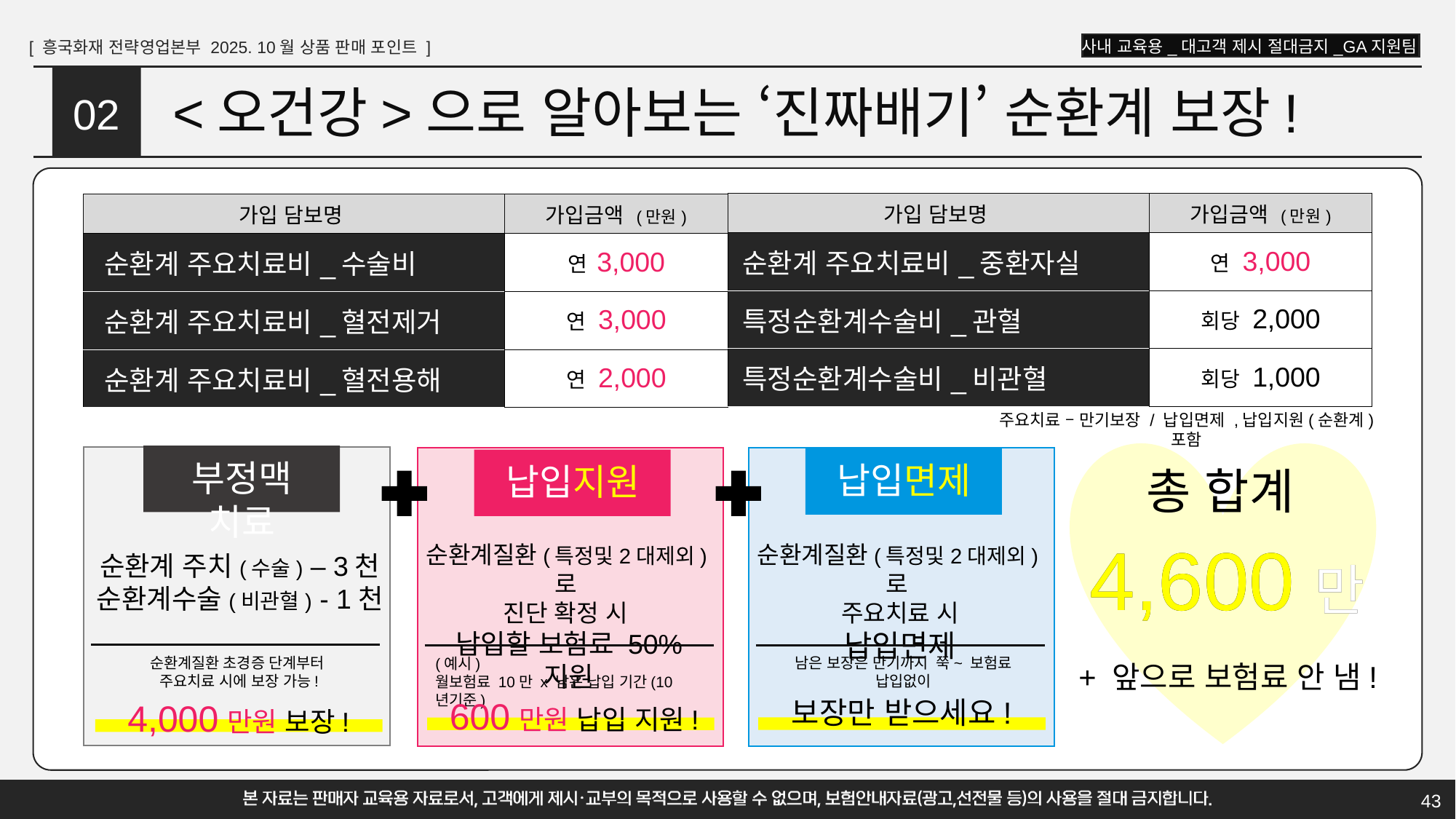

# <오건강>으로 알아보는 ‘진짜배기’ 순환계 보장!
02
| 가입 담보명 | 가입금액 (만원) |
| --- | --- |
| 순환계 주요치료비\_중환자실 | 연 3,000 |
| 특정순환계수술비\_관혈 | 회당 2,000 |
| 특정순환계수술비\_비관혈 | 회당 1,000 |
| 가입 담보명 | 가입금액 (만원) |
| --- | --- |
| 순환계 주요치료비\_수술비 | 연 3,000 |
| 순환계 주요치료비\_혈전제거 | 연 3,000 |
| 순환계 주요치료비\_혈전용해 | 연 2,000 |
주요치료 – 만기보장 / 납입면제 ,납입지원(순환계) 포함

부정맥 치료
납입면제
납입지원
총 합계

4,600만
4,600만
순환계질환(특정및2대제외)로
주요치료 시
납입면제
순환계질환(특정및2대제외)로
진단 확정 시
납입할 보험료 50% 지원
순환계 주치(수술) – 3천
순환계수술(비관혈) - 1천

+ 앞으로 보험료 안 냄!
순환계질환 초경증 단계부터
주요치료 시에 보장 가능!
남은 보장은 만기까지  쭉~ 보험료 납입없이
(예시)
월보험료 10만 x 남은 납입 기간(10년기준)
보장만 받으세요!
600만원 납입 지원!
4,000만원 보장!

43